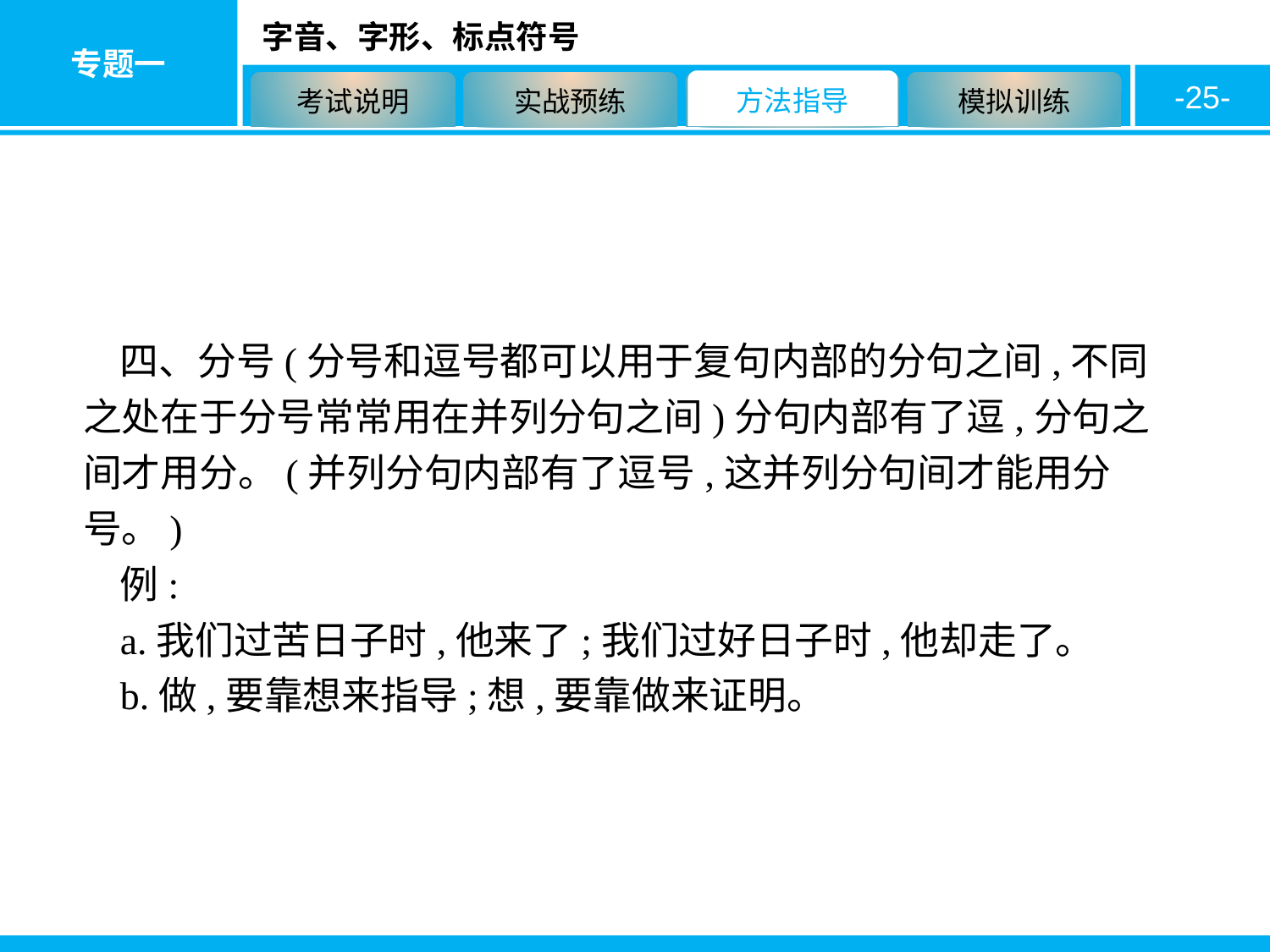

-25-
四、分号(分号和逗号都可以用于复句内部的分句之间,不同之处在于分号常常用在并列分句之间)分句内部有了逗,分句之间才用分。(并列分句内部有了逗号,这并列分句间才能用分号。)
例:
a.我们过苦日子时,他来了;我们过好日子时,他却走了。
b.做,要靠想来指导;想,要靠做来证明。